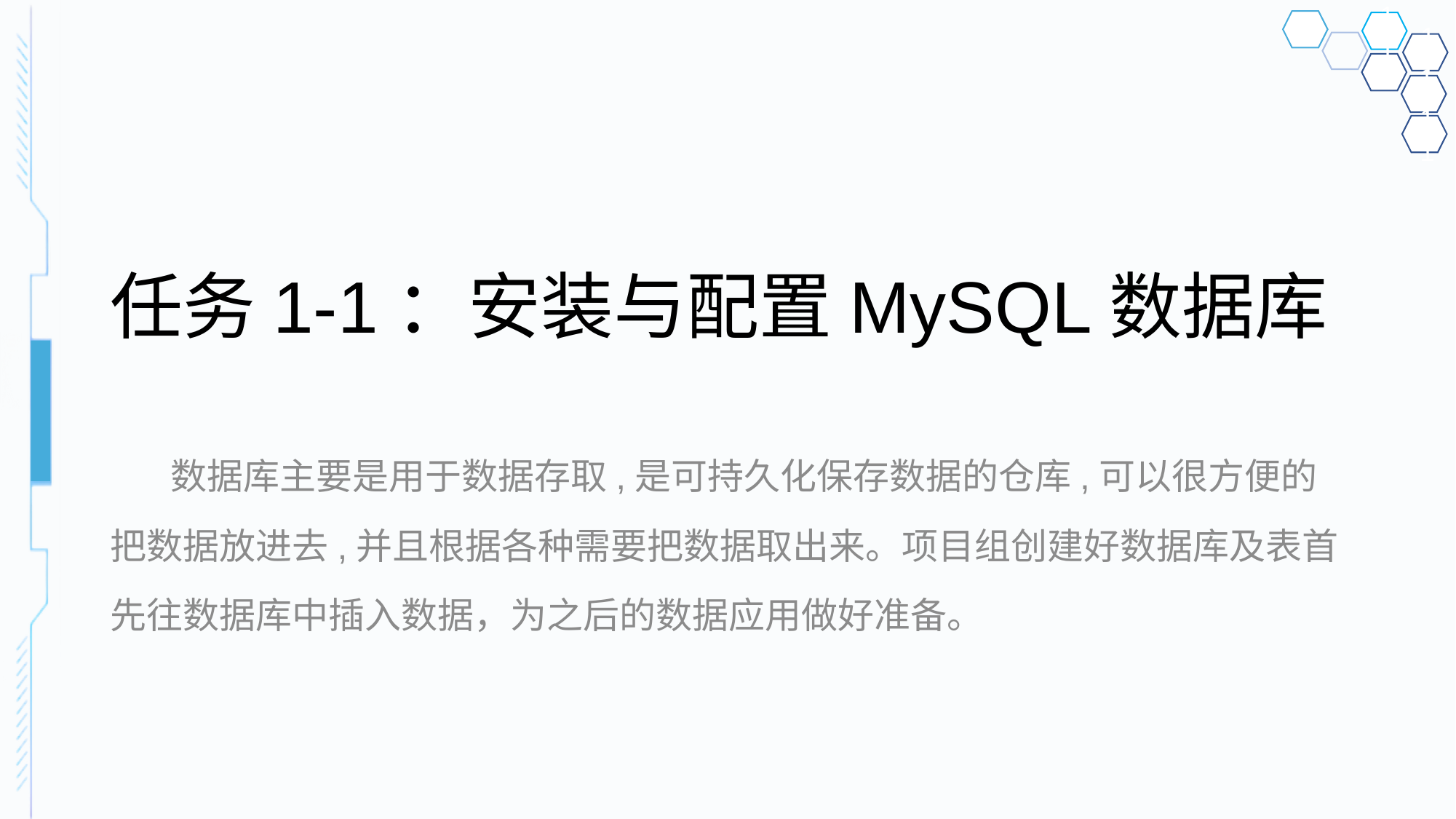

# 任务1-1：安装与配置MySQL数据库
数据库主要是用于数据存取,是可持久化保存数据的仓库,可以很方便的把数据放进去,并且根据各种需要把数据取出来。项目组创建好数据库及表首先往数据库中插入数据，为之后的数据应用做好准备。